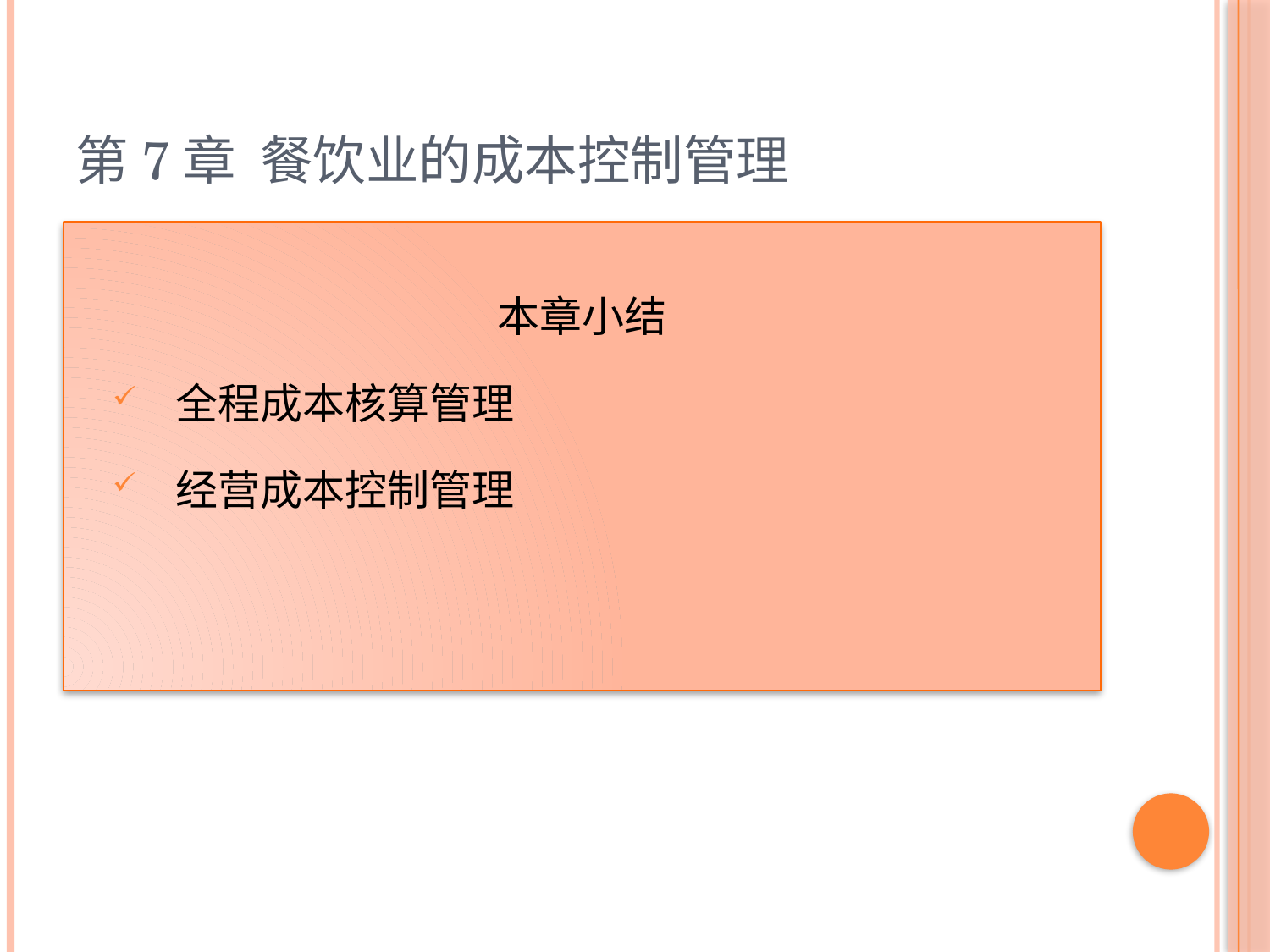

# 第7章  餐饮业的成本控制管理

本章小结
全程成本核算管理
经营成本控制管理